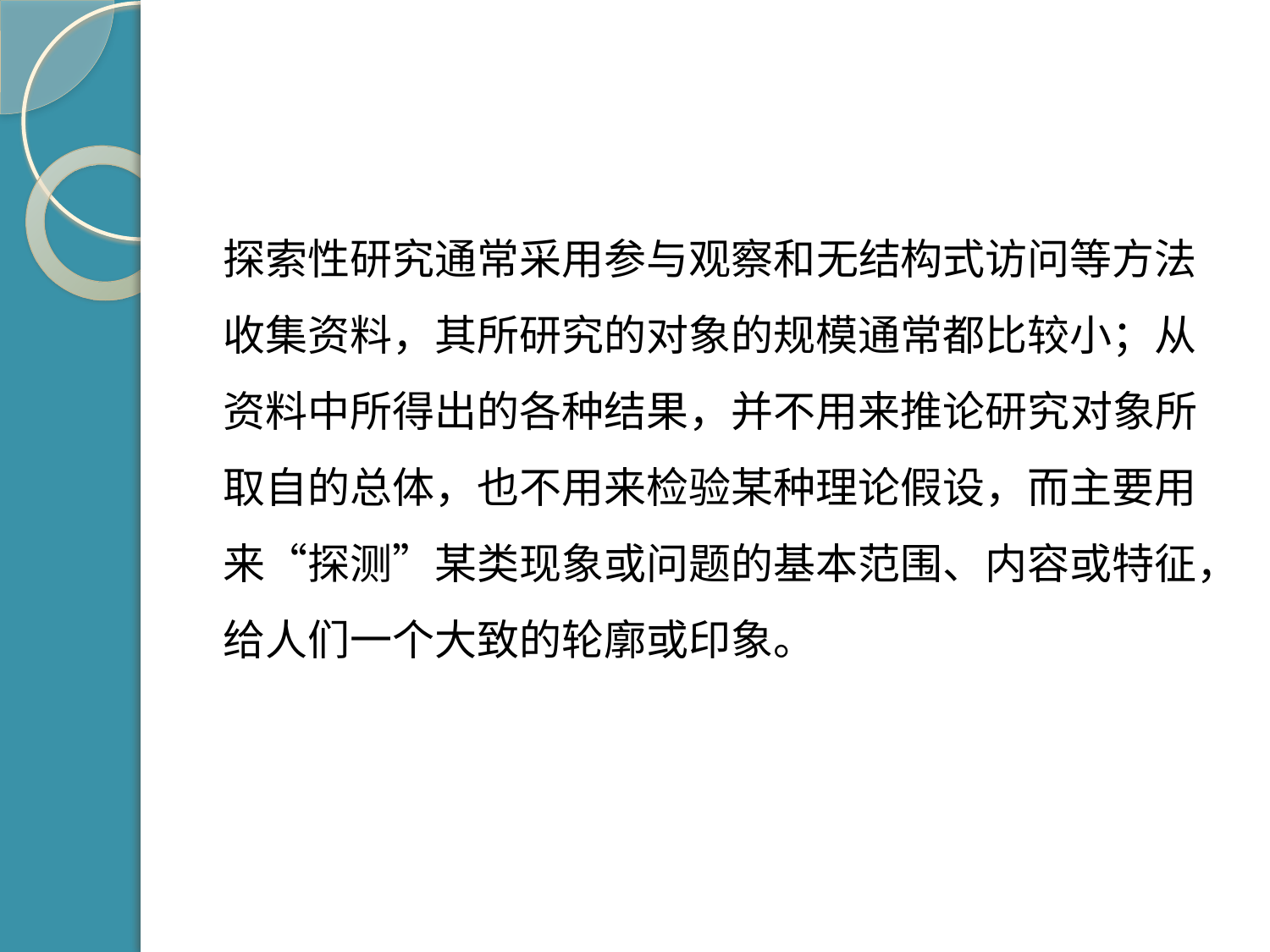

#
探索性研究通常采用参与观察和无结构式访问等方法收集资料，其所研究的对象的规模通常都比较小；从资料中所得出的各种结果，并不用来推论研究对象所取自的总体，也不用来检验某种理论假设，而主要用来“探测”某类现象或问题的基本范围、内容或特征，给人们一个大致的轮廓或印象。